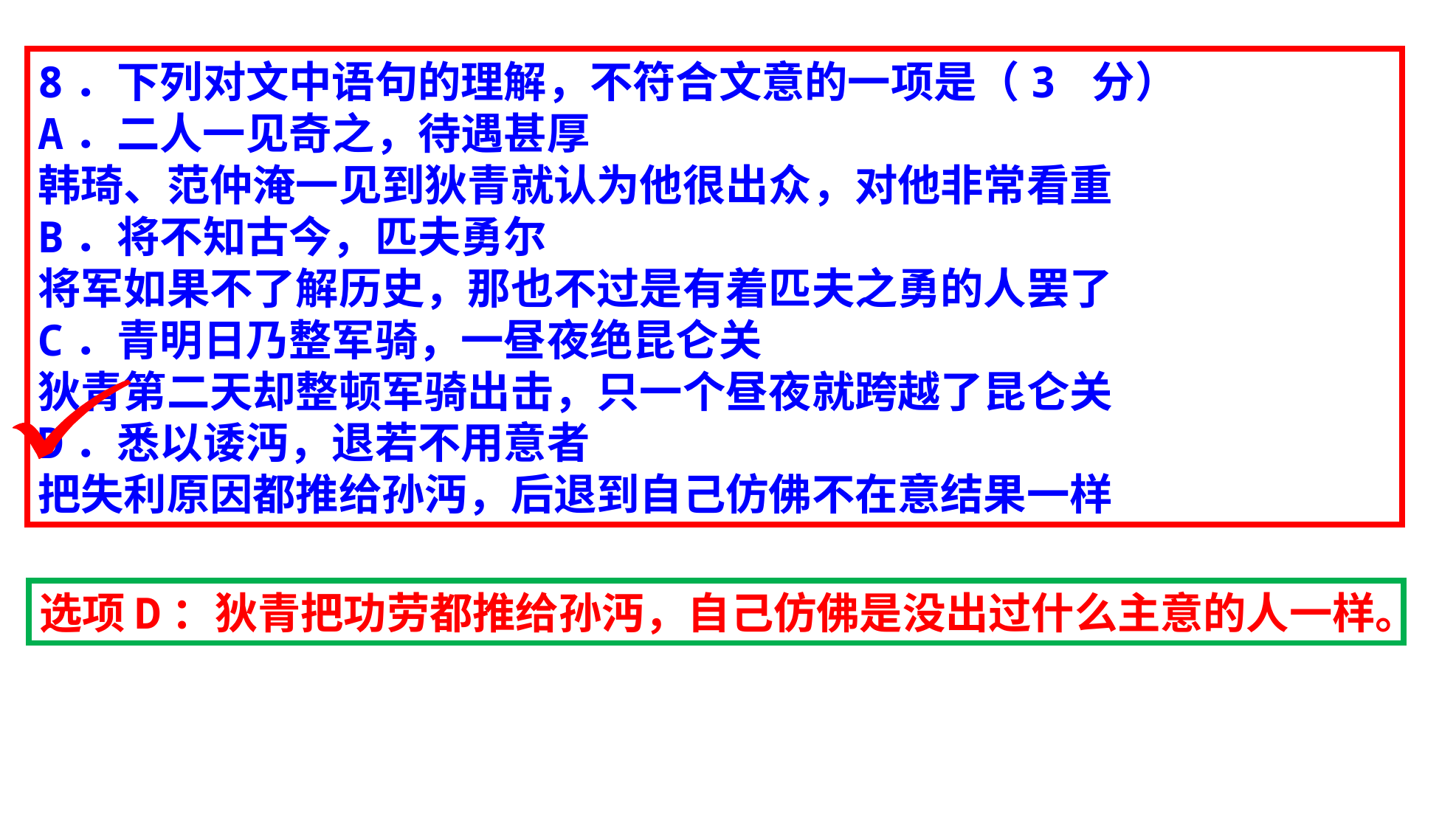

8．下列对文中语句的理解，不符合文意的一项是（3 分）
A．二人一见奇之，待遇甚厚
韩琦、范仲淹一见到狄青就认为他很出众，对他非常看重
B．将不知古今，匹夫勇尔
将军如果不了解历史，那也不过是有着匹夫之勇的人罢了
C．青明日乃整军骑，一昼夜绝昆仑关
狄青第二天却整顿军骑出击，只一个昼夜就跨越了昆仑关
D．悉以诿沔，退若不用意者
把失利原因都推给孙沔，后退到自己仿佛不在意结果一样

选项D：狄青把功劳都推给孙沔，自己仿佛是没出过什么主意的人一样。